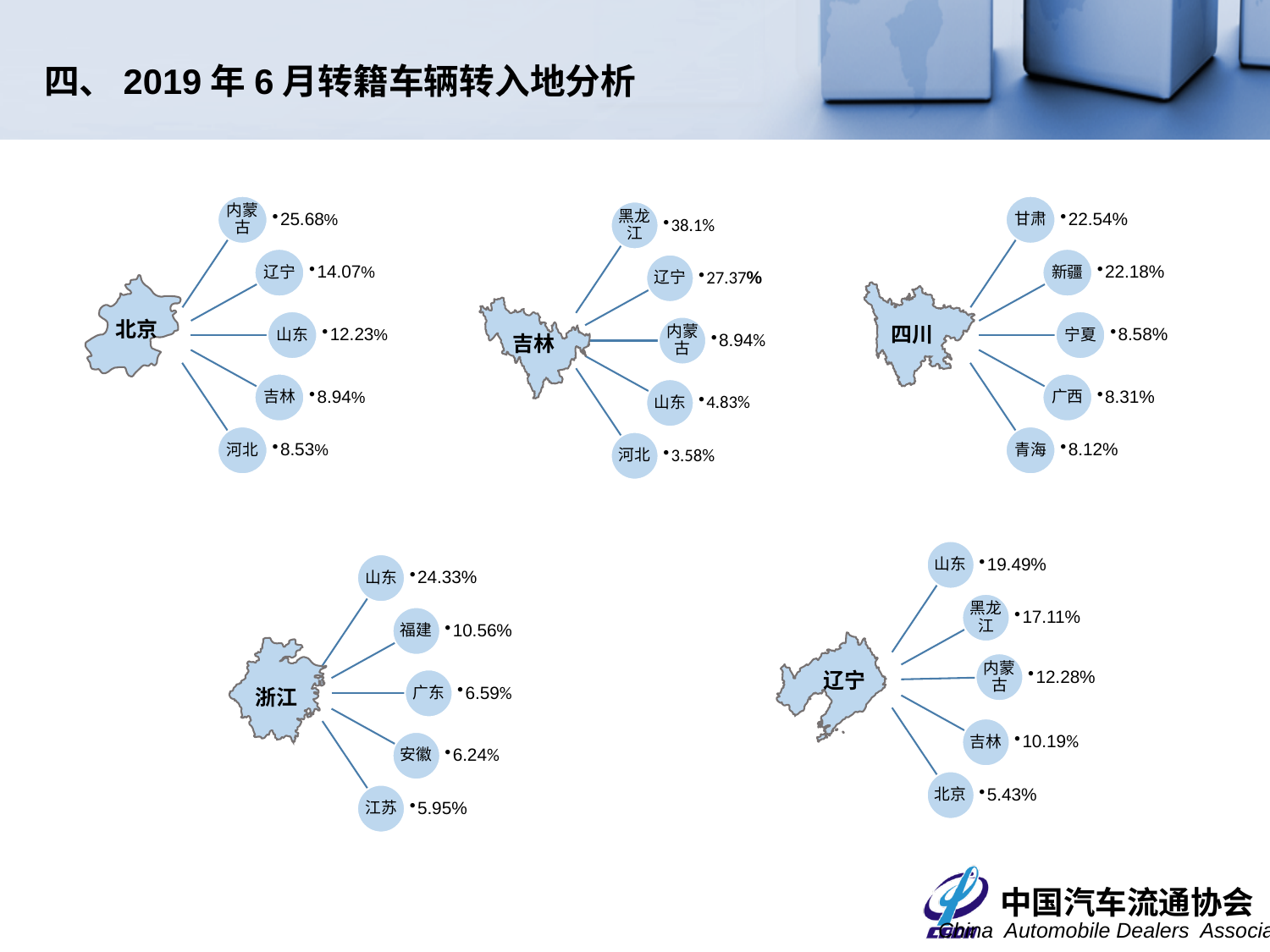

四、2019年6月转籍车辆转入地分析
内蒙古
25.68%
辽宁
14.07%

山东
12.23%

吉林
8.94%

河北
8.53%
甘肃
22.54%
新疆
22.18%

宁夏
8.58%

广西
8.31%

青海
8.12%
黑龙江
38.1%
辽宁
27.37%
内蒙古
8.94%
山东
4.83%
河北
3.58%

北京
四川
吉林
山东
19.49%
黑龙江
17.11%
内蒙古
12.28%
吉林
10.19%
北京
5.43%
山东
24.33%
福建
10.56%
广东
6.59%
安徽
6.24%
江苏
5.95%

辽宁
浙江